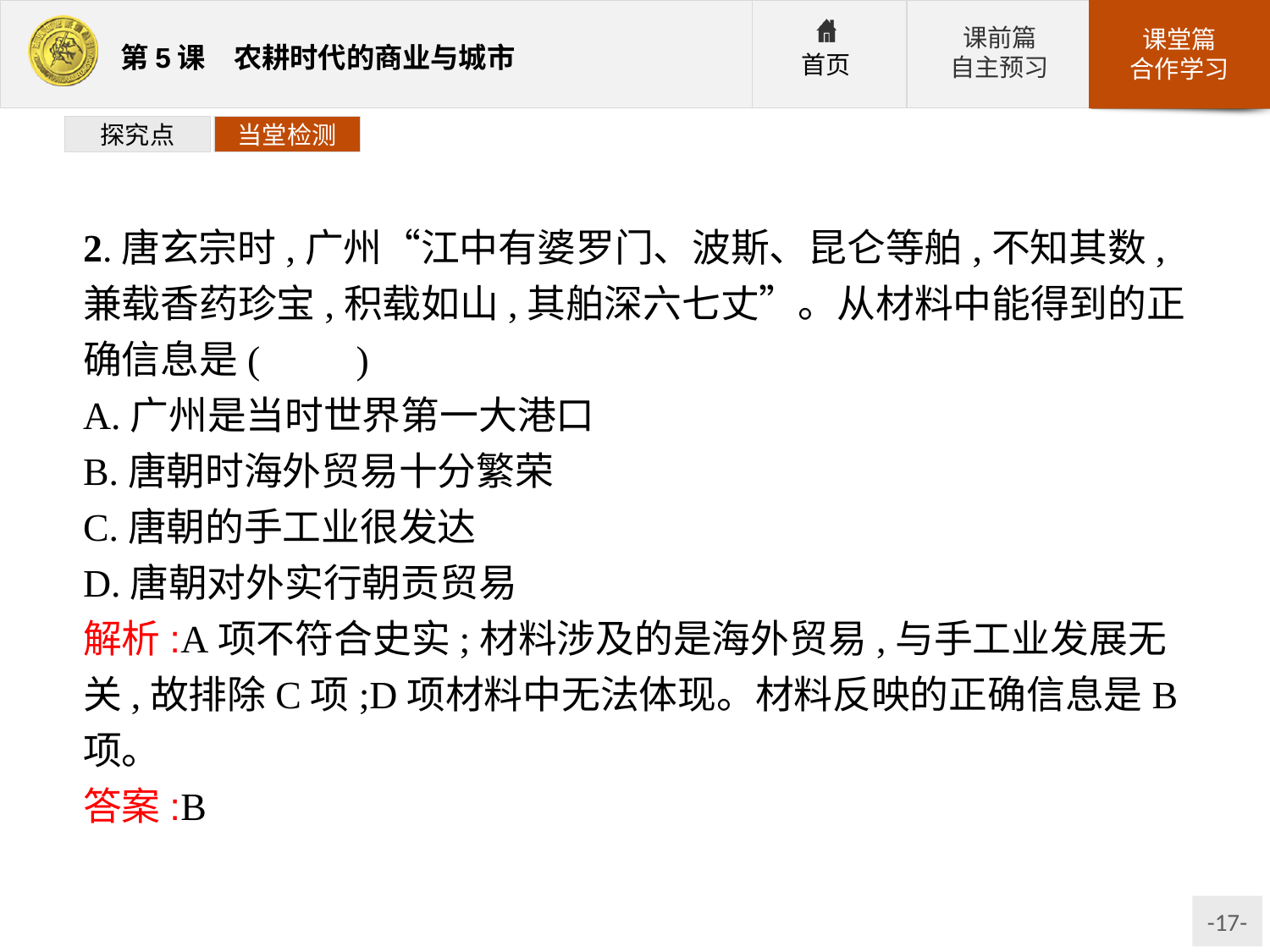

探究点
当堂检测
2.唐玄宗时,广州“江中有婆罗门、波斯、昆仑等舶,不知其数,兼载香药珍宝,积载如山,其舶深六七丈”。从材料中能得到的正确信息是(　　)
A.广州是当时世界第一大港口
B.唐朝时海外贸易十分繁荣
C.唐朝的手工业很发达
D.唐朝对外实行朝贡贸易
解析:A项不符合史实;材料涉及的是海外贸易,与手工业发展无关,故排除C项;D项材料中无法体现。材料反映的正确信息是B项。
答案:B